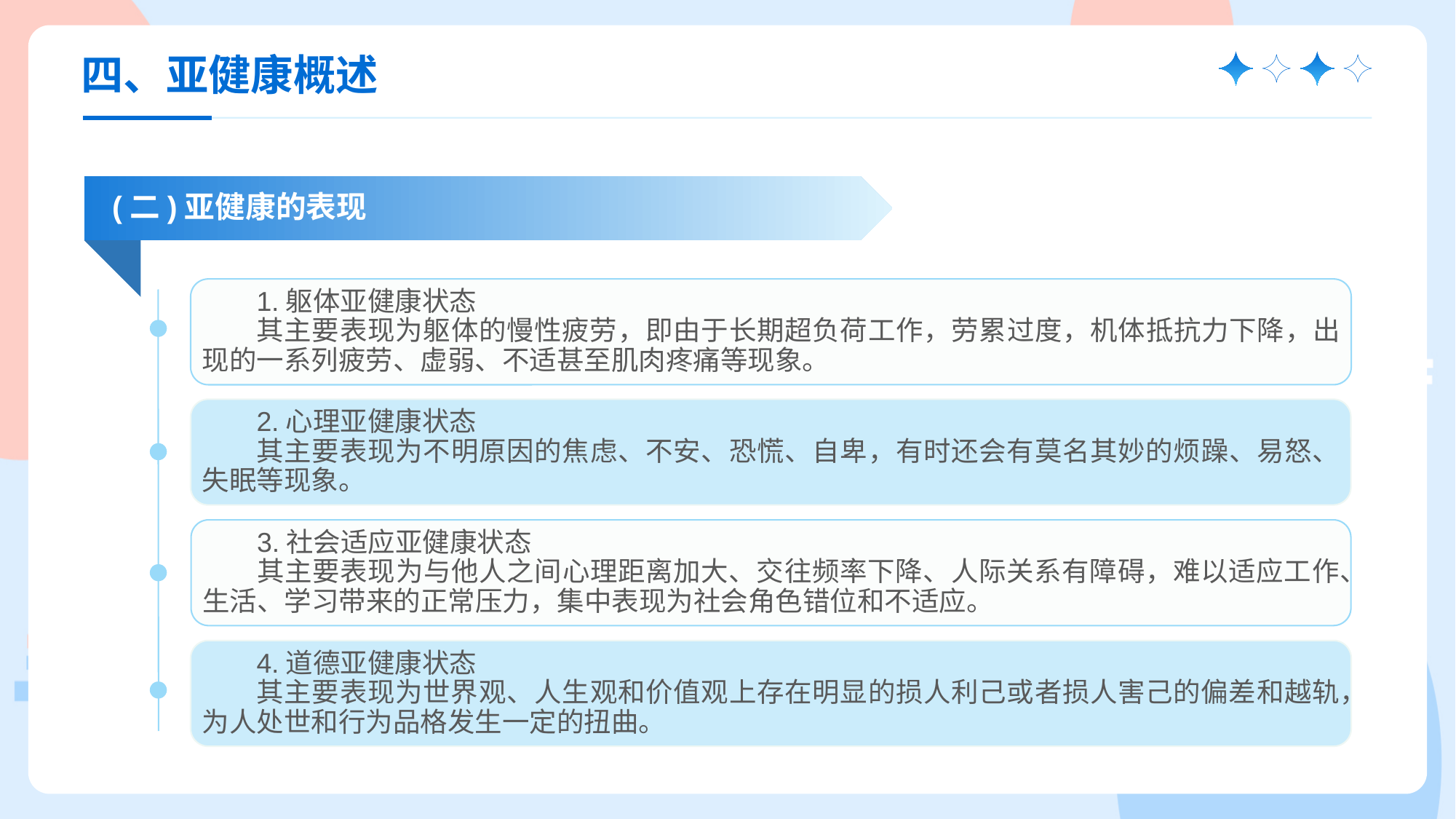

四、亚健康概述
(二)亚健康的表现

1.躯体亚健康状态
其主要表现为躯体的慢性疲劳，即由于长期超负荷工作，劳累过度，机体抵抗力下降，出现的一系列疲劳、虚弱、不适甚至肌肉疼痛等现象。

2.心理亚健康状态
其主要表现为不明原因的焦虑、不安、恐慌、自卑，有时还会有莫名其妙的烦躁、易怒、失眠等现象。
3.社会适应亚健康状态
其主要表现为与他人之间心理距离加大、交往频率下降、人际关系有障碍，难以适应工作、生活、学习带来的正常压力，集中表现为社会角色错位和不适应。
4.道德亚健康状态
其主要表现为世界观、人生观和价值观上存在明显的损人利己或者损人害己的偏差和越轨，为人处世和行为品格发生一定的扭曲。